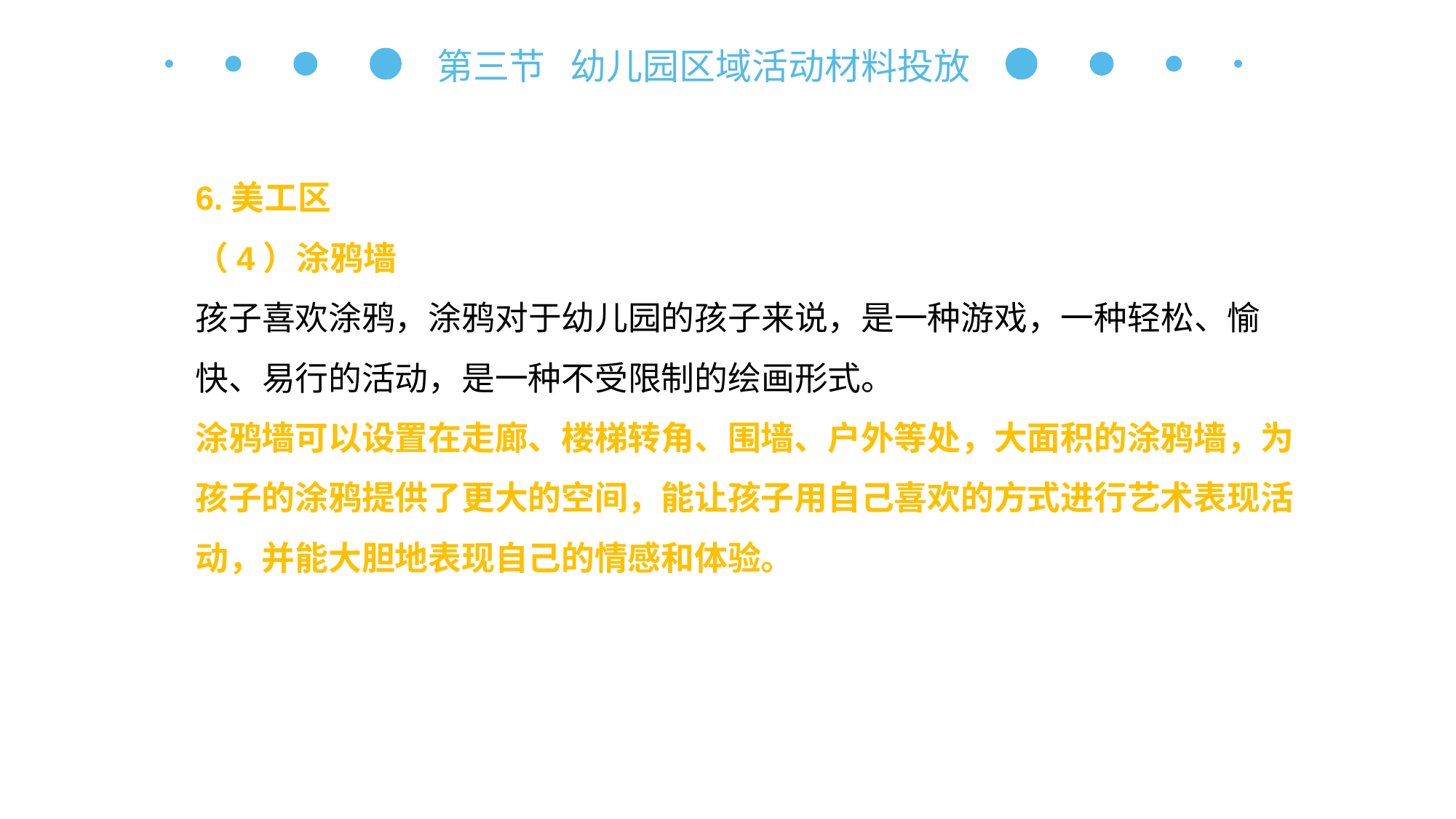

第三节   幼儿园区域活动材料投放

6.美工区
（4）涂鸦墙
孩子喜欢涂鸦，涂鸦对于幼儿园的孩子来说，是一种游戏，一种轻松、愉快、易行的活动，是一种不受限制的绘画形式。
涂鸦墙可以设置在走廊、楼梯转角、围墙、户外等处，大面积的涂鸦墙，为孩子的涂鸦提供了更大的空间，能让孩子用自己喜欢的方式进行艺术表现活动，并能大胆地表现自己的情感和体验。